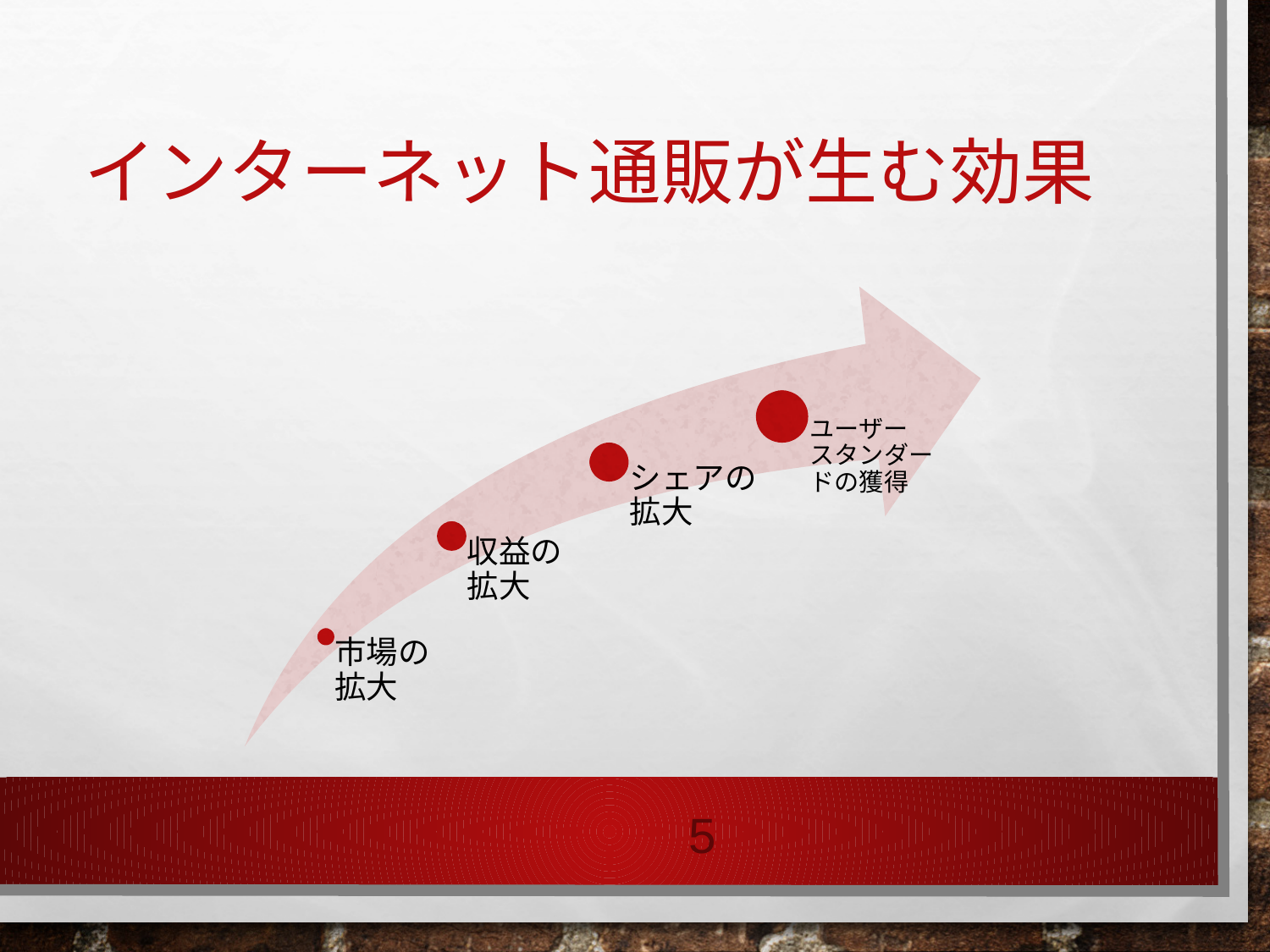

# インターネット通販が生む効果
市場の
拡大
収益の
拡大
シェアの拡大
ユーザー
スタンダードの獲得
5